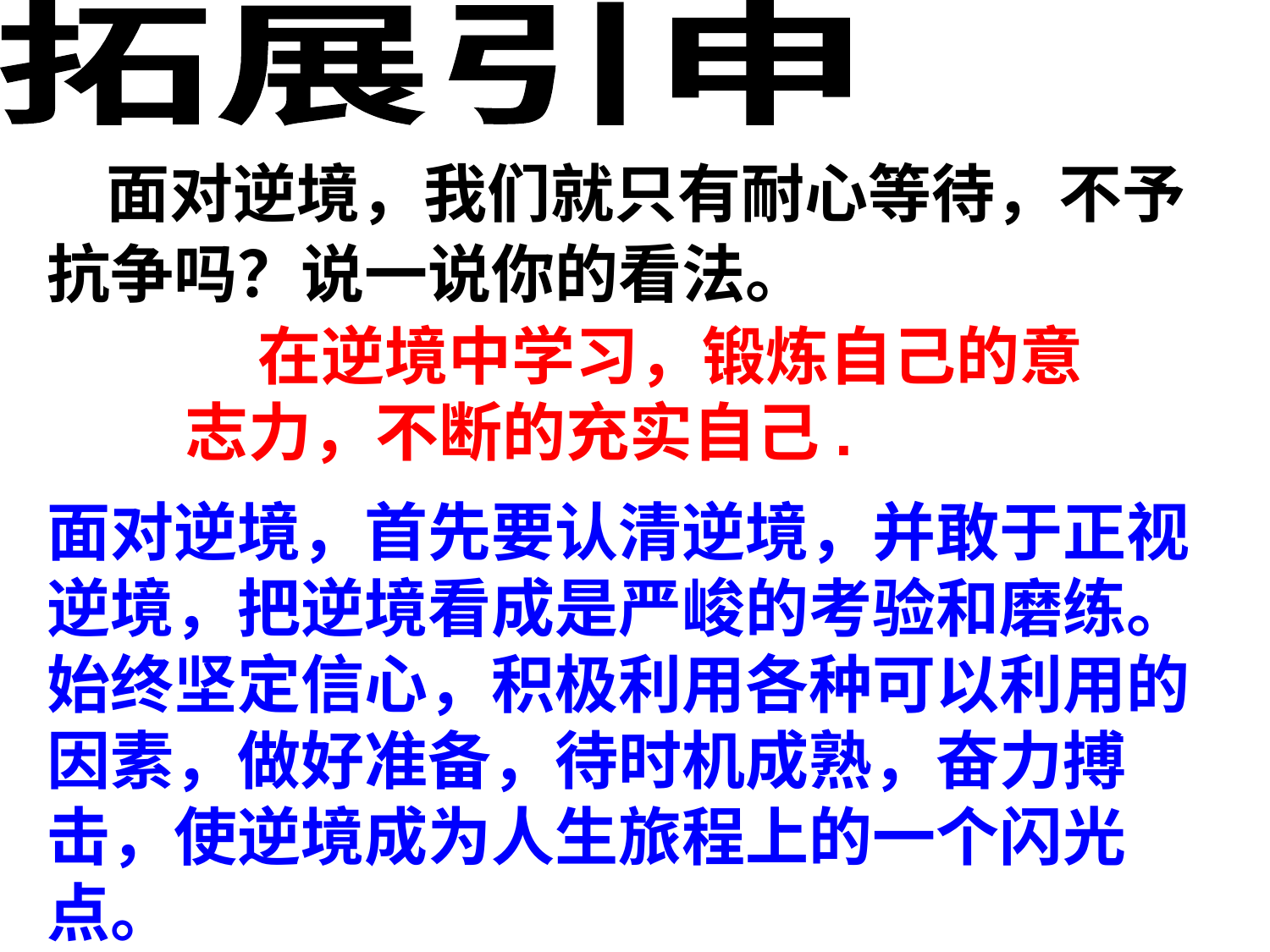

拓展引申
  面对逆境，我们就只有耐心等待，不予抗争吗？说一说你的看法。
    在逆境中学习，锻炼自己的意志力，不断的充实自己.
面对逆境，首先要认清逆境，并敢于正视逆境，把逆境看成是严峻的考验和磨练。始终坚定信心，积极利用各种可以利用的因素，做好准备，待时机成熟，奋力搏击，使逆境成为人生旅程上的一个闪光点。